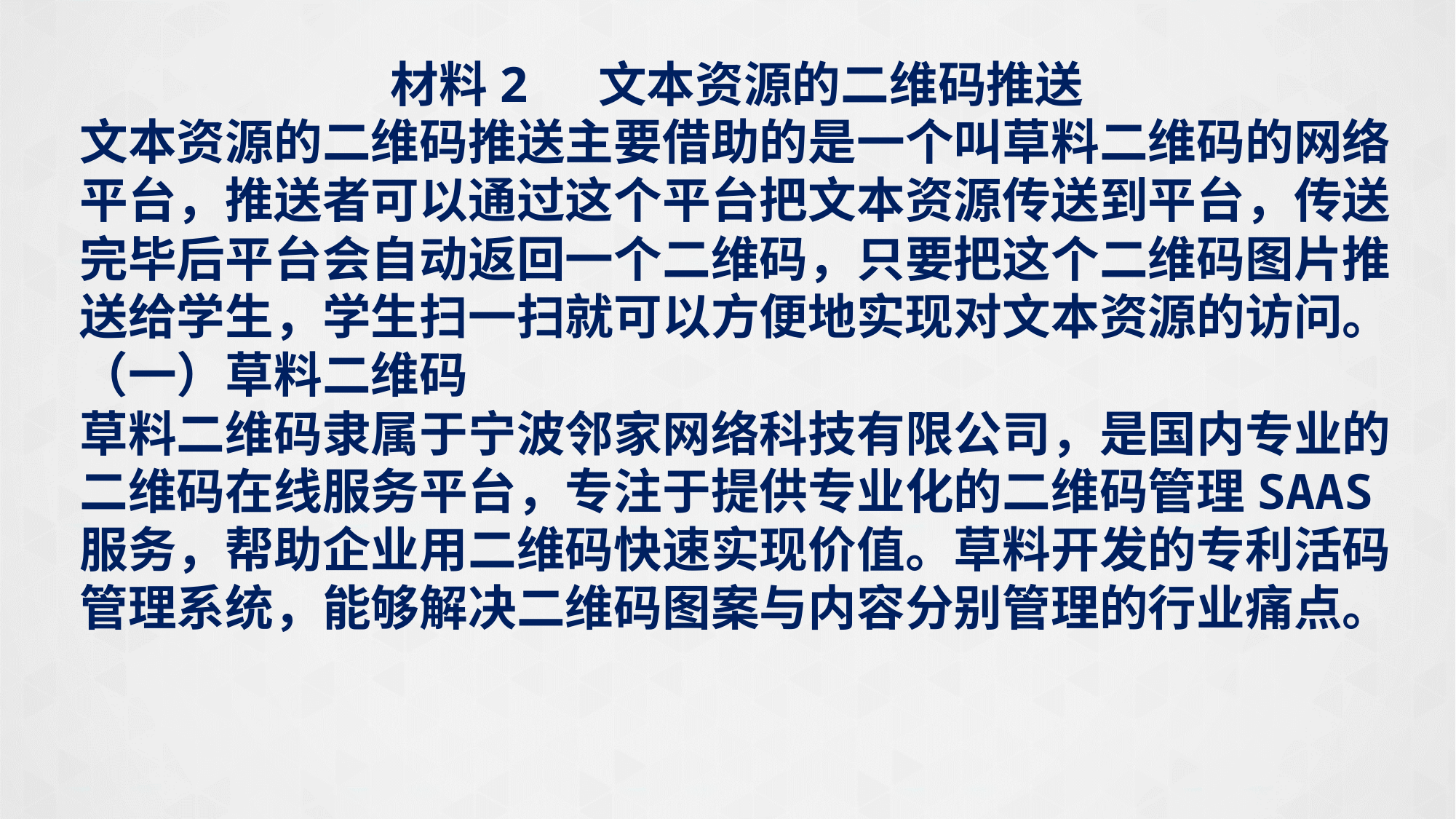

材料2  文本资源的二维码推送
文本资源的二维码推送主要借助的是一个叫草料二维码的网络平台，推送者可以通过这个平台把文本资源传送到平台，传送完毕后平台会自动返回一个二维码，只要把这个二维码图片推送给学生，学生扫一扫就可以方便地实现对文本资源的访问。
（一）草料二维码
草料二维码隶属于宁波邻家网络科技有限公司，是国内专业的二维码在线服务平台，专注于提供专业化的二维码管理SAAS服务，帮助企业用二维码快速实现价值。草料开发的专利活码管理系统，能够解决二维码图案与内容分别管理的行业痛点。